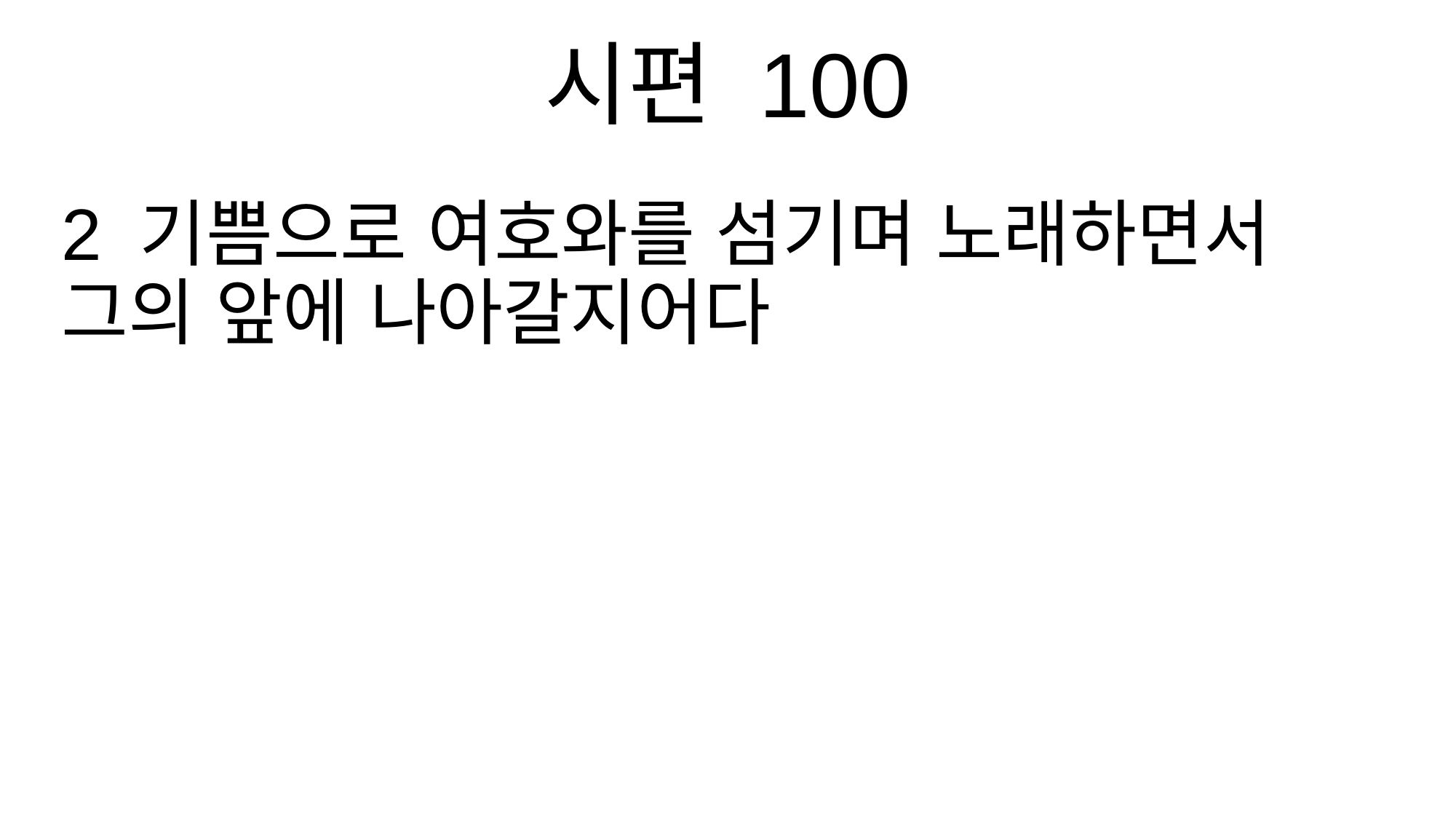

시편 100
2 기쁨으로 여호와를 섬기며 노래하면서 그의 앞에 나아갈지어다